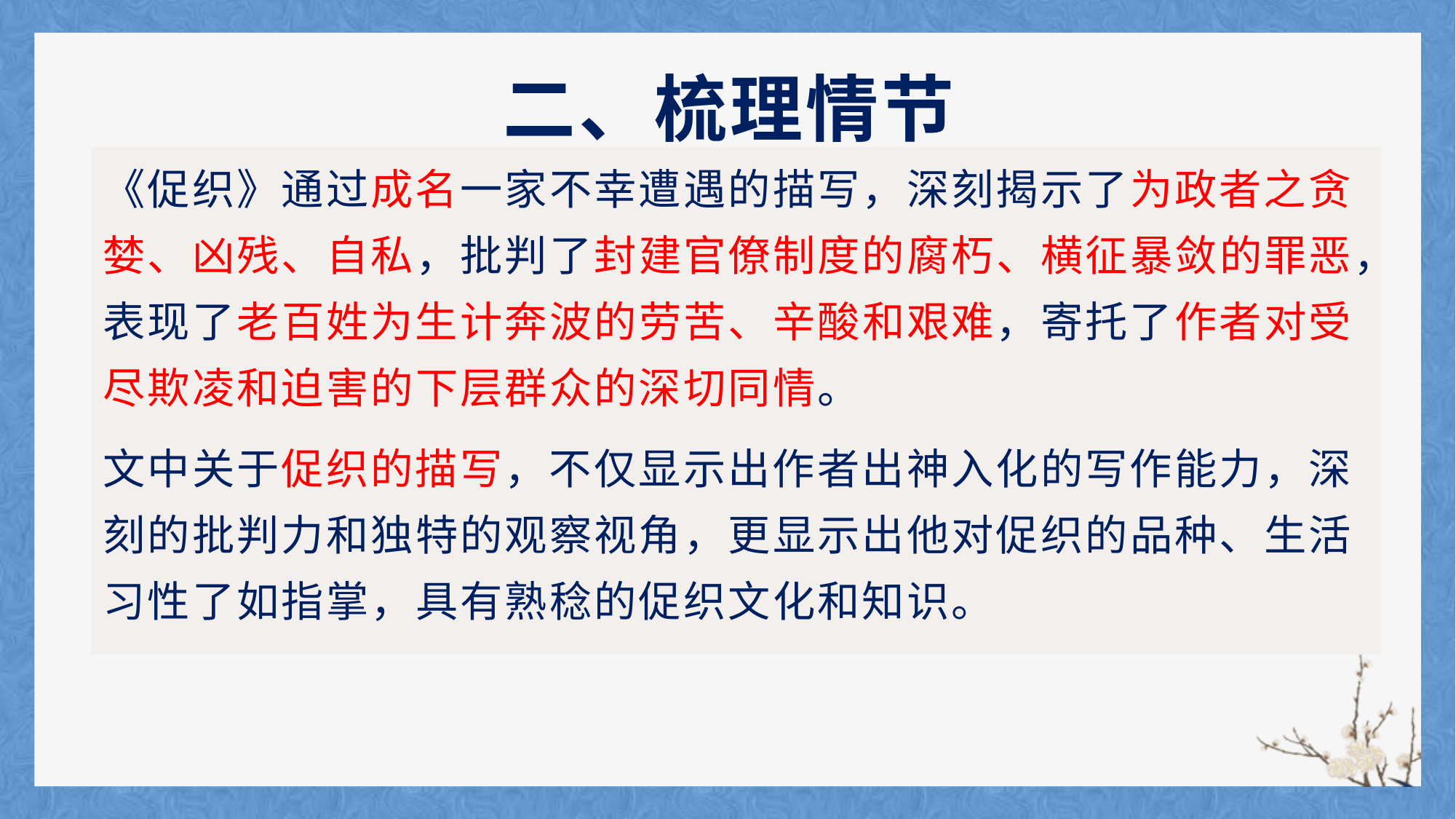

# 二、梳理情节
《促织》通过成名一家不幸遭遇的描写，深刻揭示了为政者之贪婪、凶残、自私，批判了封建官僚制度的腐朽、横征暴敛的罪恶，表现了老百姓为生计奔波的劳苦、辛酸和艰难，寄托了作者对受尽欺凌和迫害的下层群众的深切同情。
文中关于促织的描写，不仅显示出作者出神入化的写作能力，深刻的批判力和独特的观察视角，更显示出他对促织的品种、生活习性了如指掌，具有熟稔的促织文化和知识。